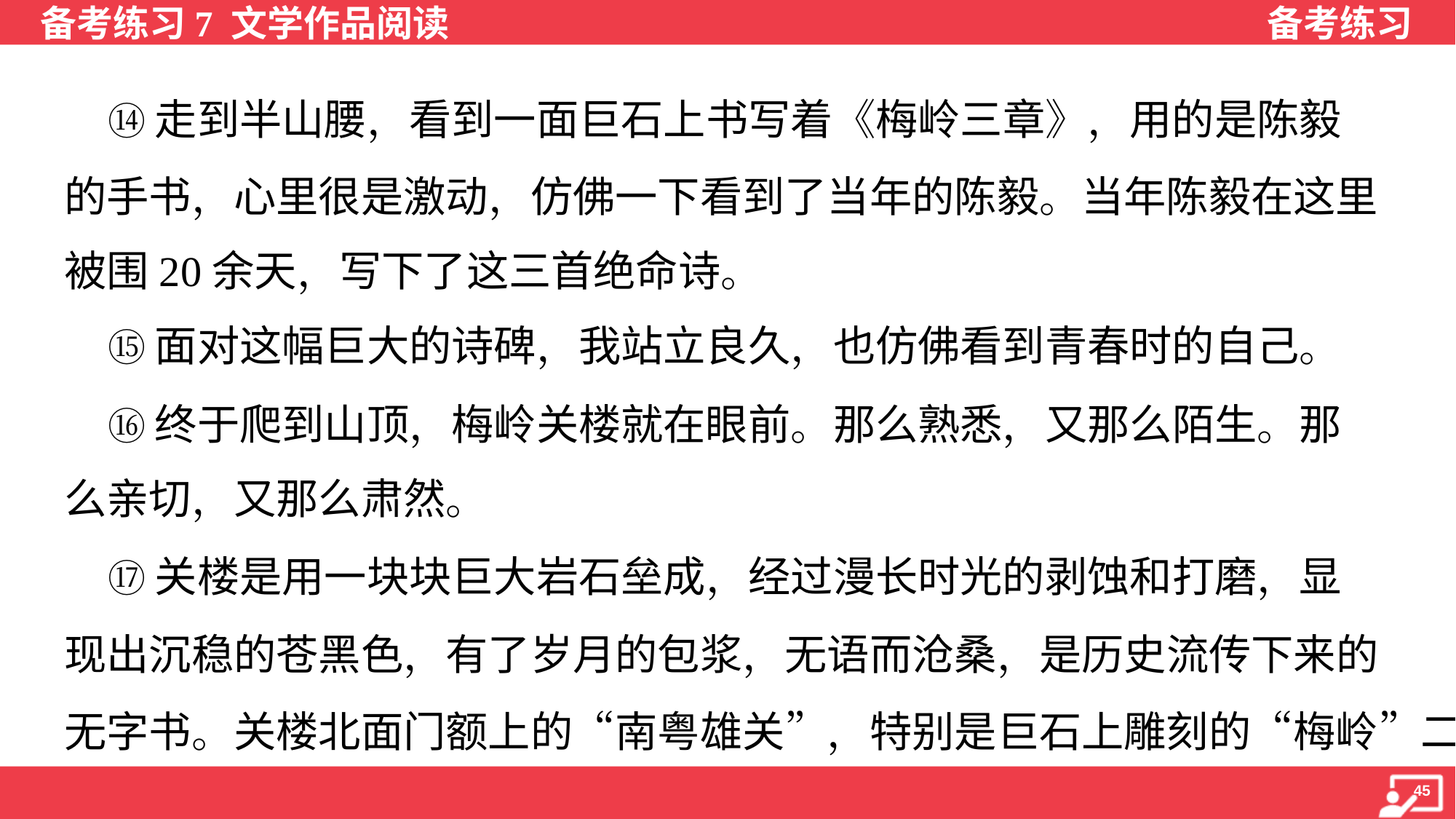

⑭走到半山腰，看到一面巨石上书写着《梅岭三章》，用的是陈毅
的手书，心里很是激动，仿佛一下看到了当年的陈毅。当年陈毅在这里
被围20余天，写下了这三首绝命诗。
    ⑮面对这幅巨大的诗碑，我站立良久，也仿佛看到青春时的自己。
    ⑯终于爬到山顶，梅岭关楼就在眼前。那么熟悉，又那么陌生。那
么亲切，又那么肃然。
    ⑰关楼是用一块块巨大岩石垒成，经过漫长时光的剥蚀和打磨，显
现出沉稳的苍黑色，有了岁月的包浆，无语而沧桑，是历史流传下来的
无字书。关楼北面门额上的“南粤雄关”，特别是巨石上雕刻的“梅岭”二